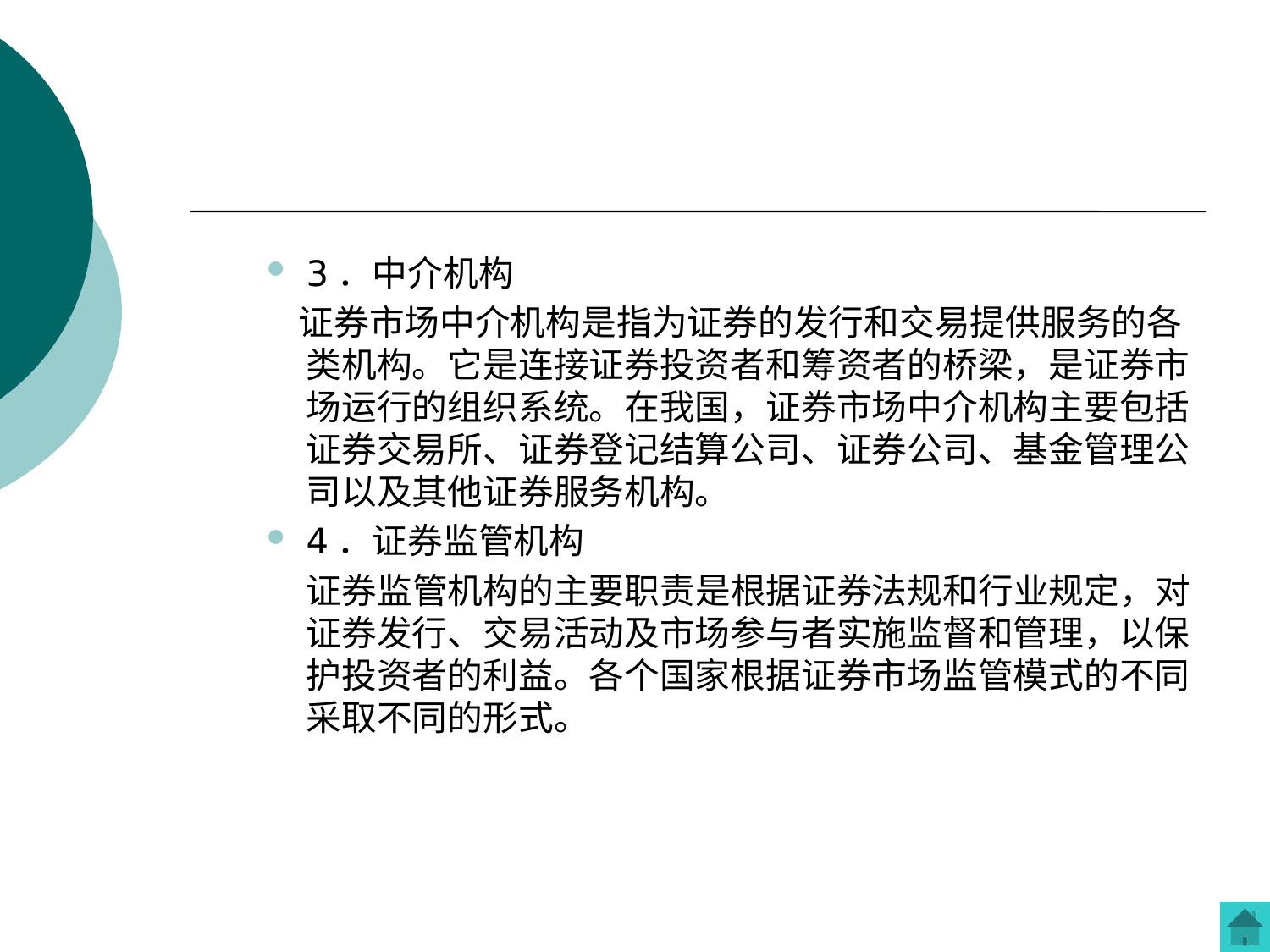

#
3．中介机构
   证券市场中介机构是指为证券的发行和交易提供服务的各类机构。它是连接证券投资者和筹资者的桥梁，是证券市场运行的组织系统。在我国，证券市场中介机构主要包括证券交易所、证券登记结算公司、证券公司、基金管理公司以及其他证券服务机构。
4．证券监管机构
    证券监管机构的主要职责是根据证券法规和行业规定，对证券发行、交易活动及市场参与者实施监督和管理，以保护投资者的利益。各个国家根据证券市场监管模式的不同采取不同的形式。